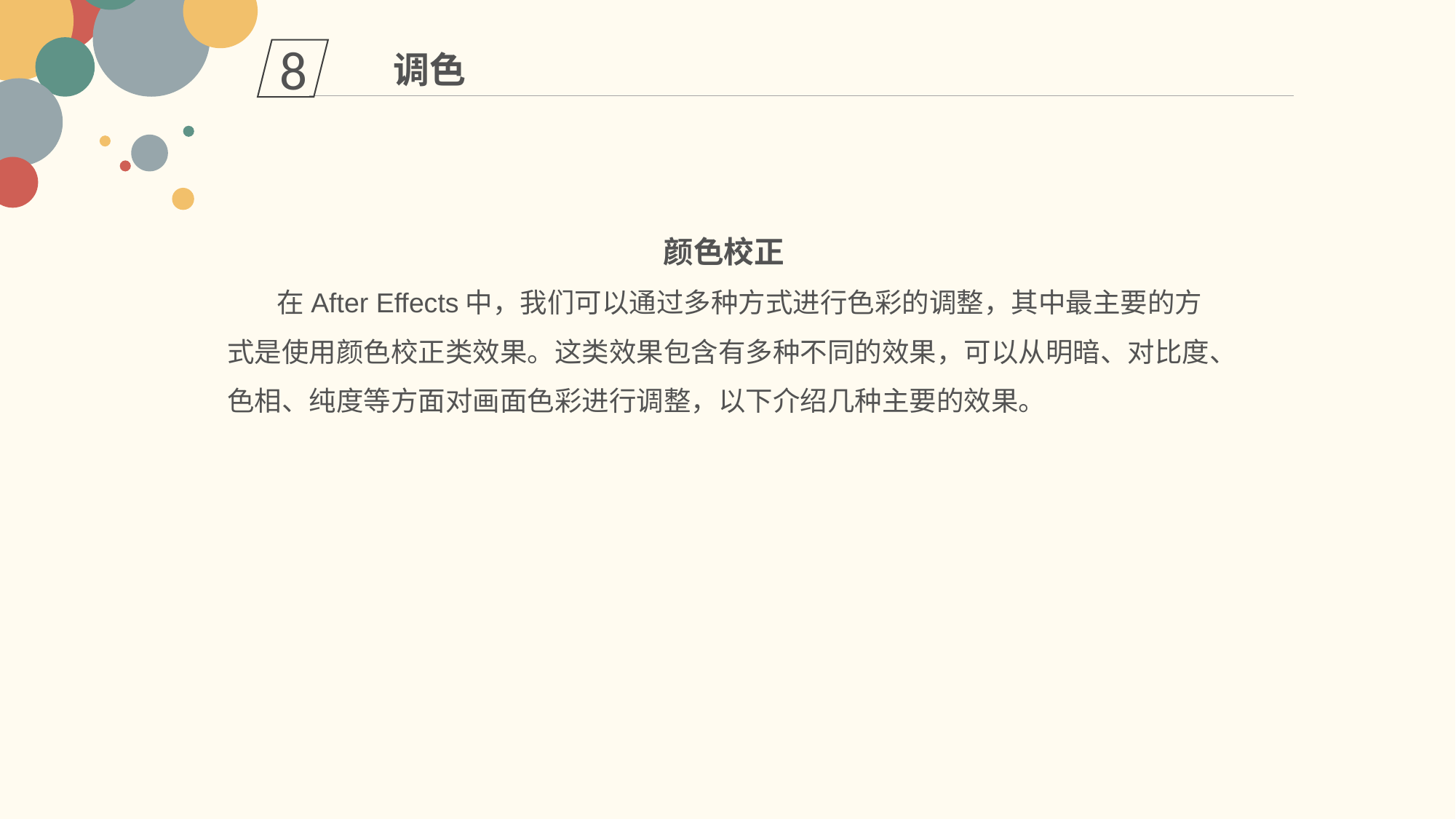

8
调色
颜色校正
       在After Effects中，我们可以通过多种方式进行色彩的调整，其中最主要的方式是使用颜色校正类效果。这类效果包含有多种不同的效果，可以从明暗、对比度、色相、纯度等方面对画面色彩进行调整，以下介绍几种主要的效果。